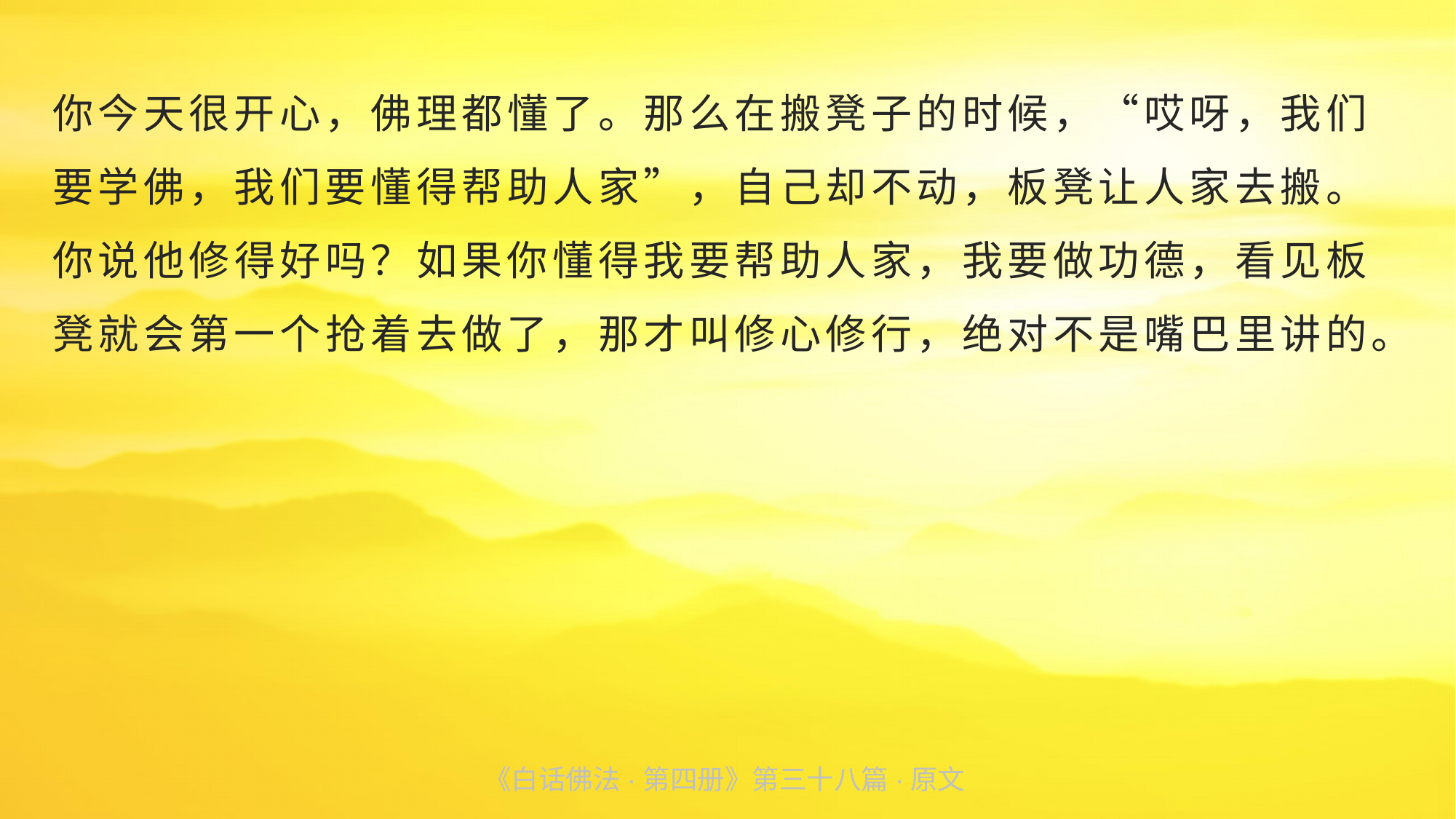

你今天很开心，佛理都懂了。那么在搬凳子的时候，“哎呀，我们要学佛，我们要懂得帮助人家”，自己却不动，板凳让人家去搬。你说他修得好吗？如果你懂得我要帮助人家，我要做功德，看见板凳就会第一个抢着去做了，那才叫修心修行，绝对不是嘴巴里讲的。

《白话佛法·第四册》第三十八篇·原文